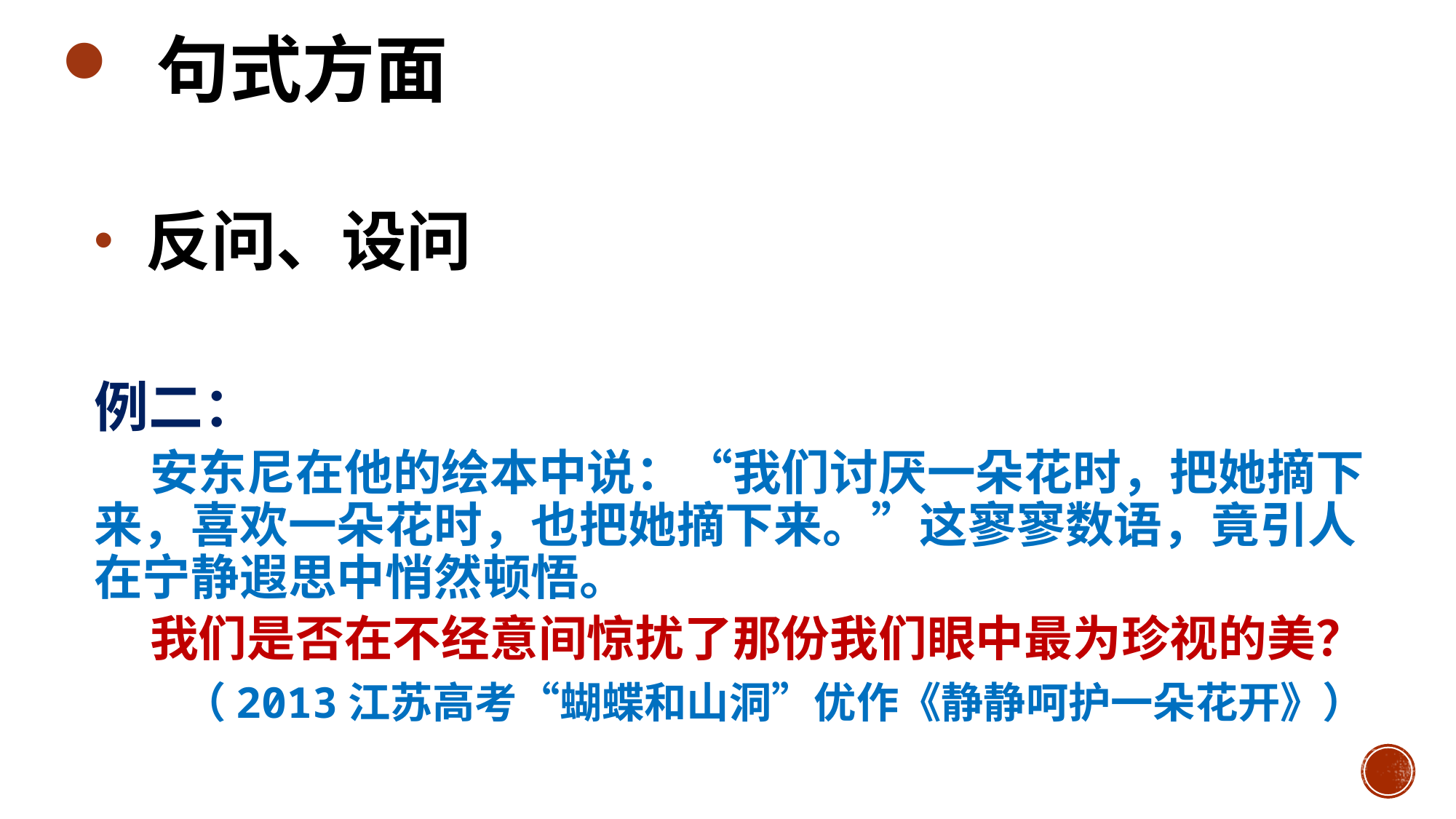

句式方面

 反问、设问

例二：
    安东尼在他的绘本中说：“我们讨厌一朵花时，把她摘下来，喜欢一朵花时，也把她摘下来。”这寥寥数语，竟引人在宁静遐思中悄然顿悟。
    我们是否在不经意间惊扰了那份我们眼中最为珍视的美？
       （2013江苏高考“蝴蝶和山洞”优作《静静呵护一朵花开》）